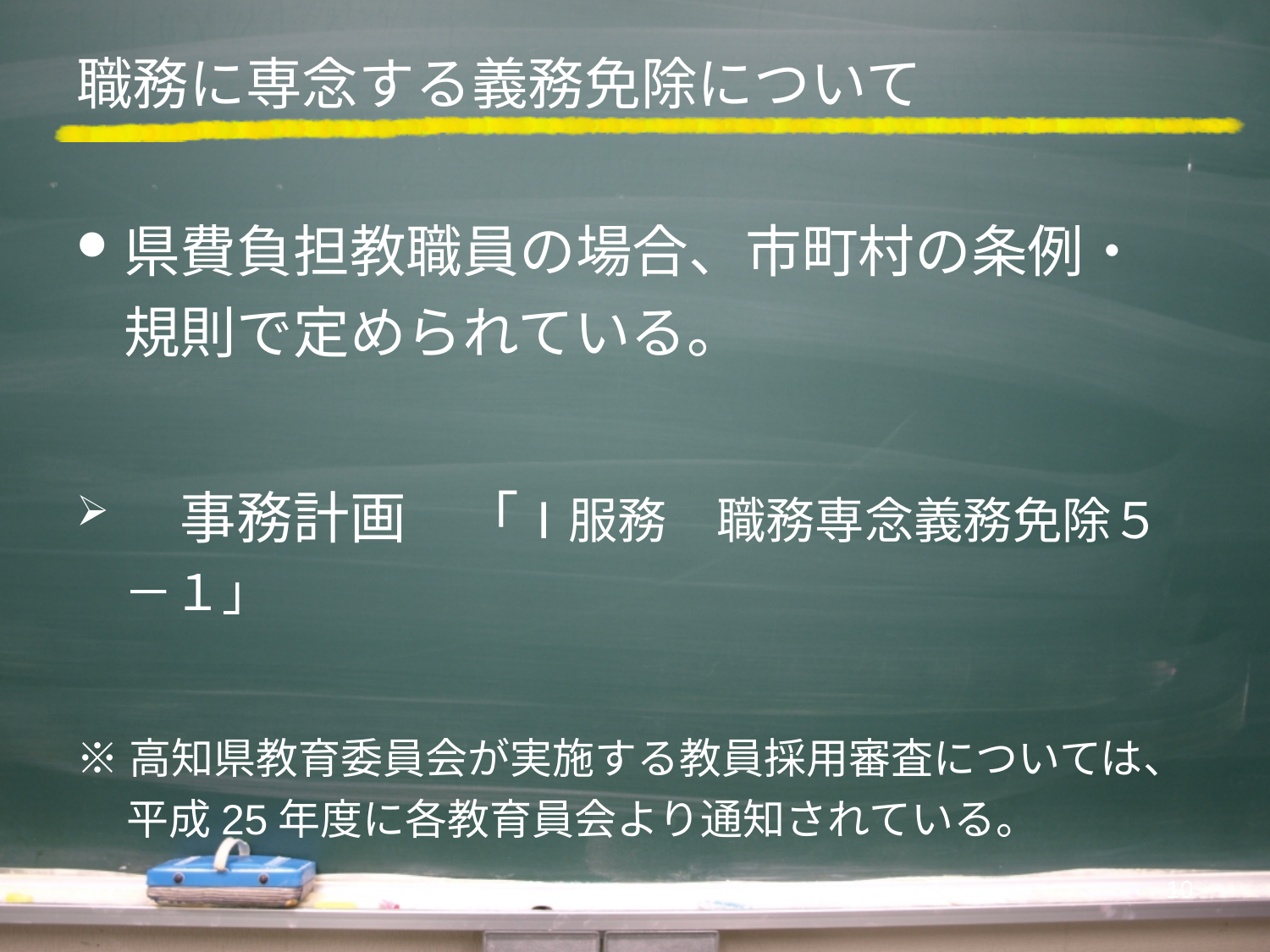

# 職務に専念する義務免除について
県費負担教職員の場合、市町村の条例・規則で定められている。

　事務計画　「Ⅰ服務　職務専念義務免除５－１」

※高知県教育委員会が実施する教員採用審査については、平成25年度に各教育員会より通知されている。
10